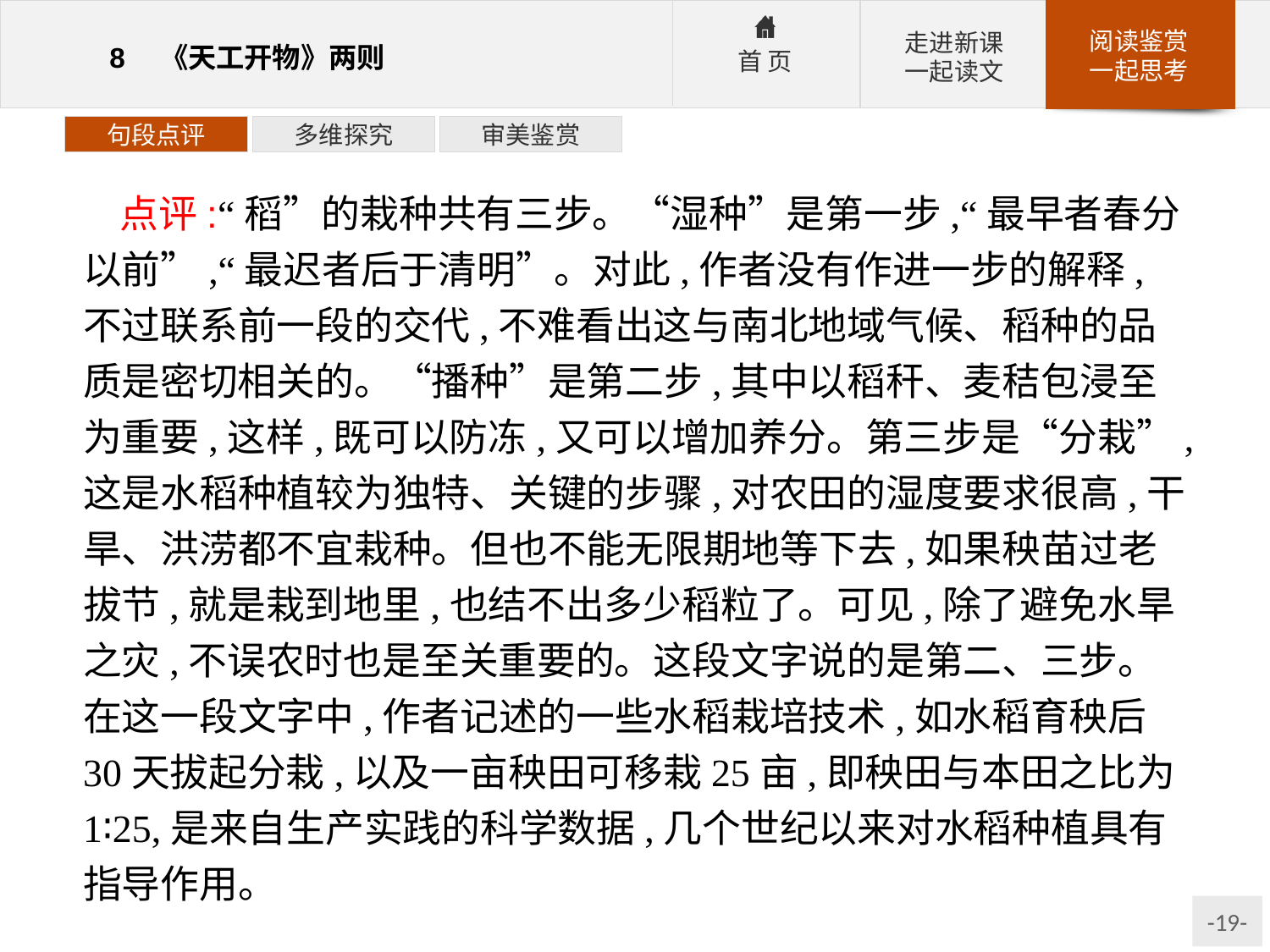

句段点评
多维探究
审美鉴赏
点评:“稻”的栽种共有三步。“湿种”是第一步,“最早者春分以前”,“最迟者后于清明”。对此,作者没有作进一步的解释,不过联系前一段的交代,不难看出这与南北地域气候、稻种的品质是密切相关的。“播种”是第二步,其中以稻秆、麦秸包浸至为重要,这样,既可以防冻,又可以增加养分。第三步是“分栽”,这是水稻种植较为独特、关键的步骤,对农田的湿度要求很高,干旱、洪涝都不宜栽种。但也不能无限期地等下去,如果秧苗过老拔节,就是栽到地里,也结不出多少稻粒了。可见,除了避免水旱之灾,不误农时也是至关重要的。这段文字说的是第二、三步。在这一段文字中,作者记述的一些水稻栽培技术,如水稻育秧后30天拔起分栽,以及一亩秧田可移栽25亩,即秧田与本田之比为1∶25,是来自生产实践的科学数据,几个世纪以来对水稻种植具有指导作用。